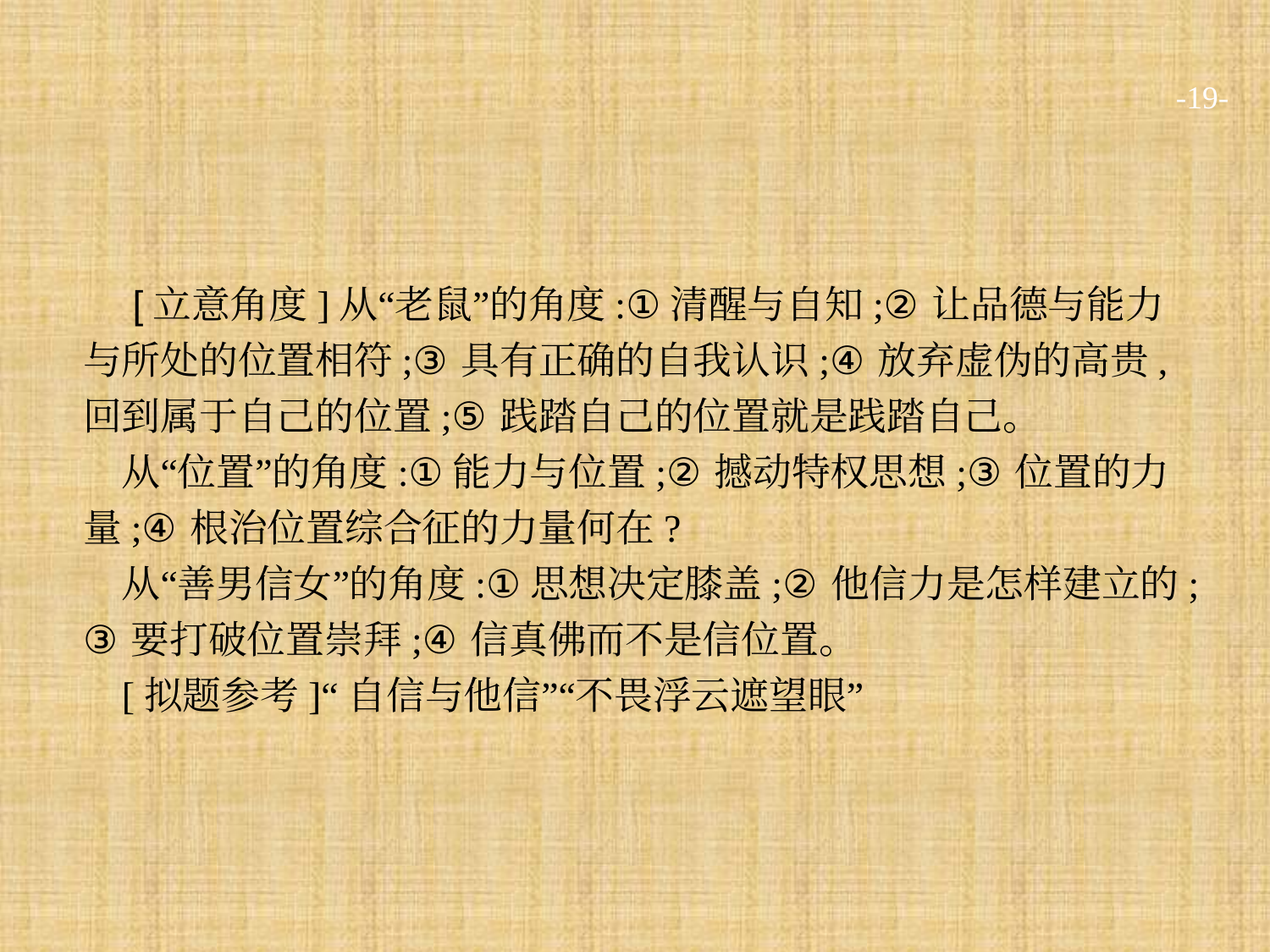

-19-
 [立意角度]从“老鼠”的角度:①清醒与自知;②让品德与能力与所处的位置相符;③具有正确的自我认识;④放弃虚伪的高贵,回到属于自己的位置;⑤践踏自己的位置就是践踏自己。
从“位置”的角度:①能力与位置;②撼动特权思想;③位置的力量;④根治位置综合征的力量何在?
从“善男信女”的角度:①思想决定膝盖;②他信力是怎样建立的;③要打破位置崇拜;④信真佛而不是信位置。
[拟题参考]“自信与他信”“不畏浮云遮望眼”